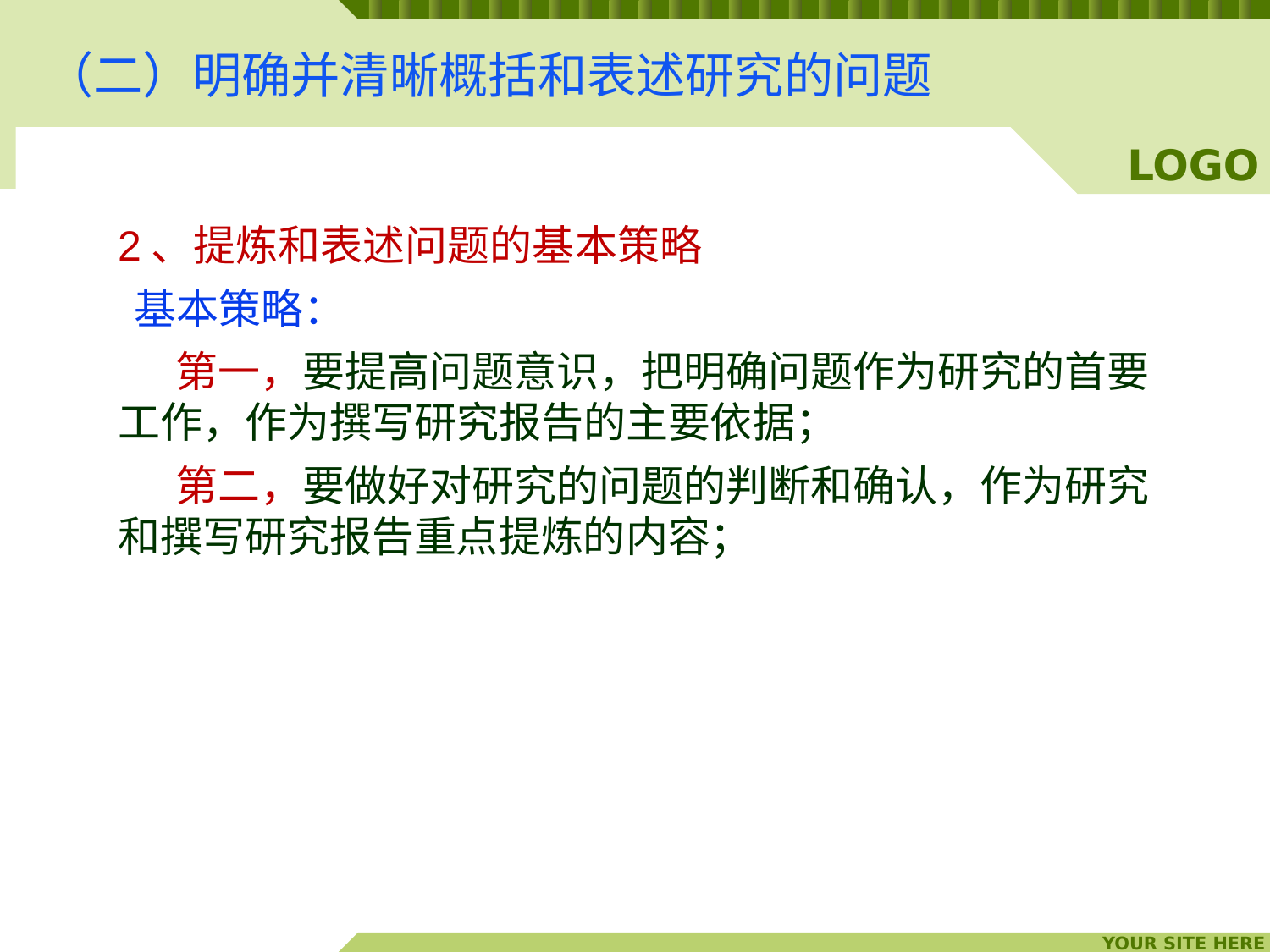

# （二）明确并清晰概括和表述研究的问题

2、提炼和表述问题的基本策略
 基本策略：
     第一，要提高问题意识，把明确问题作为研究的首要工作，作为撰写研究报告的主要依据；
     第二，要做好对研究的问题的判断和确认，作为研究和撰写研究报告重点提炼的内容；